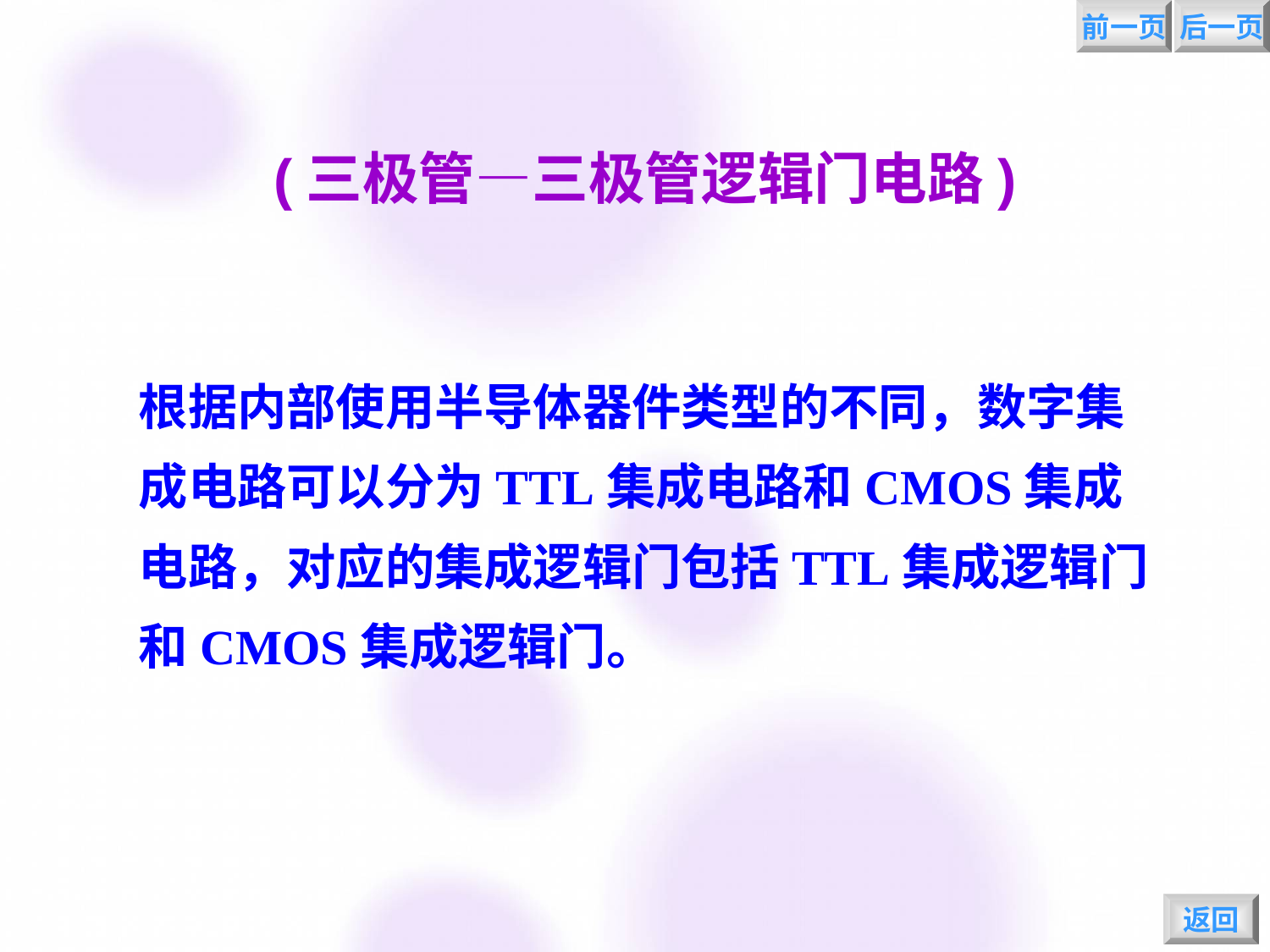

前一页
后一页
(三极管—三极管逻辑门电路)
根据内部使用半导体器件类型的不同，数字集成电路可以分为TTL集成电路和CMOS集成电路，对应的集成逻辑门包括TTL集成逻辑门和CMOS集成逻辑门。
返回